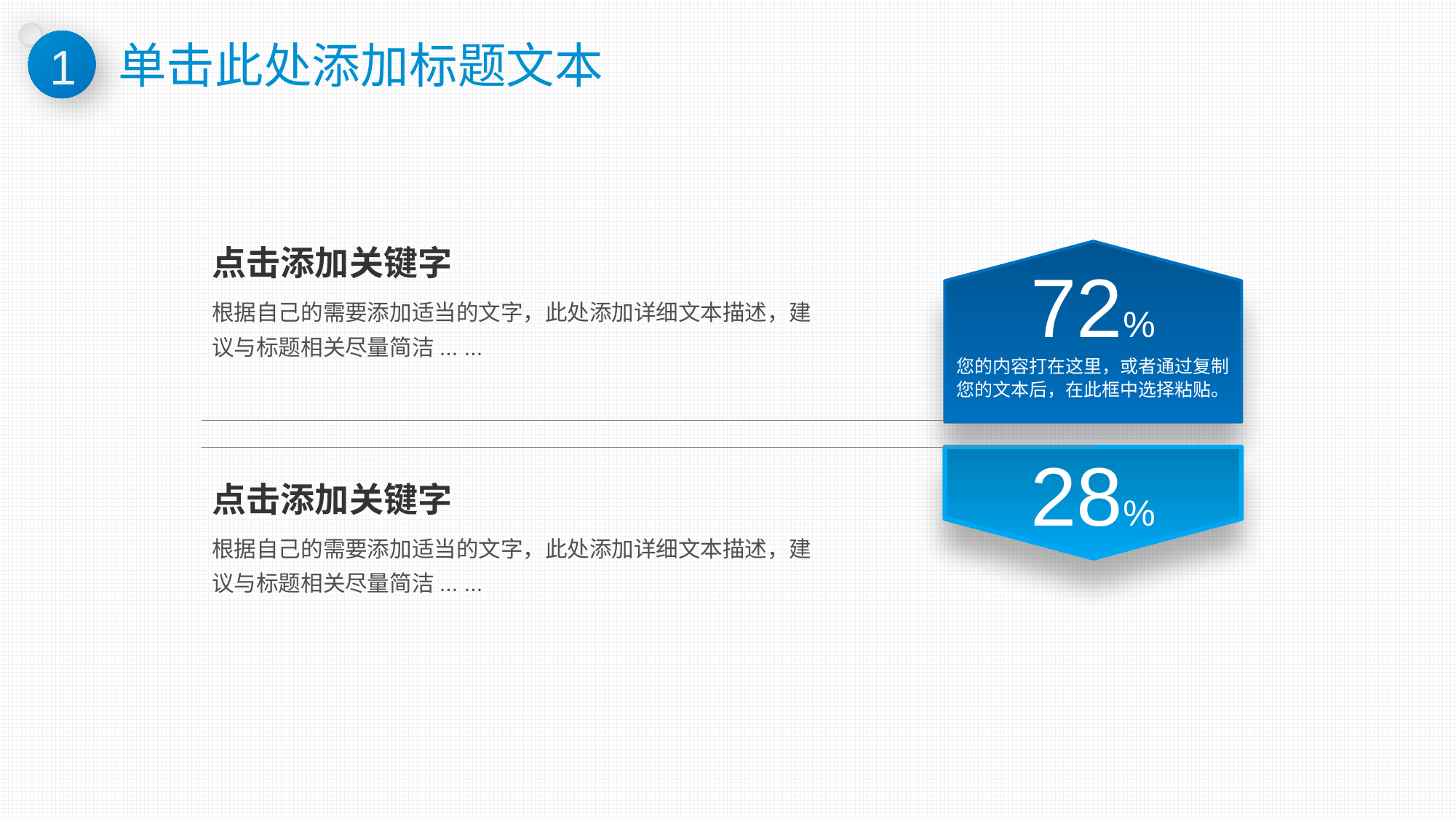

1
# 单击此处添加标题文本
点击添加关键字
72%
您的内容打在这里，或者通过复制您的文本后，在此框中选择粘贴。
根据自己的需要添加适当的文字，此处添加详细文本描述，建议与标题相关尽量简洁... ...
28%

点击添加关键字
根据自己的需要添加适当的文字，此处添加详细文本描述，建议与标题相关尽量简洁... ...